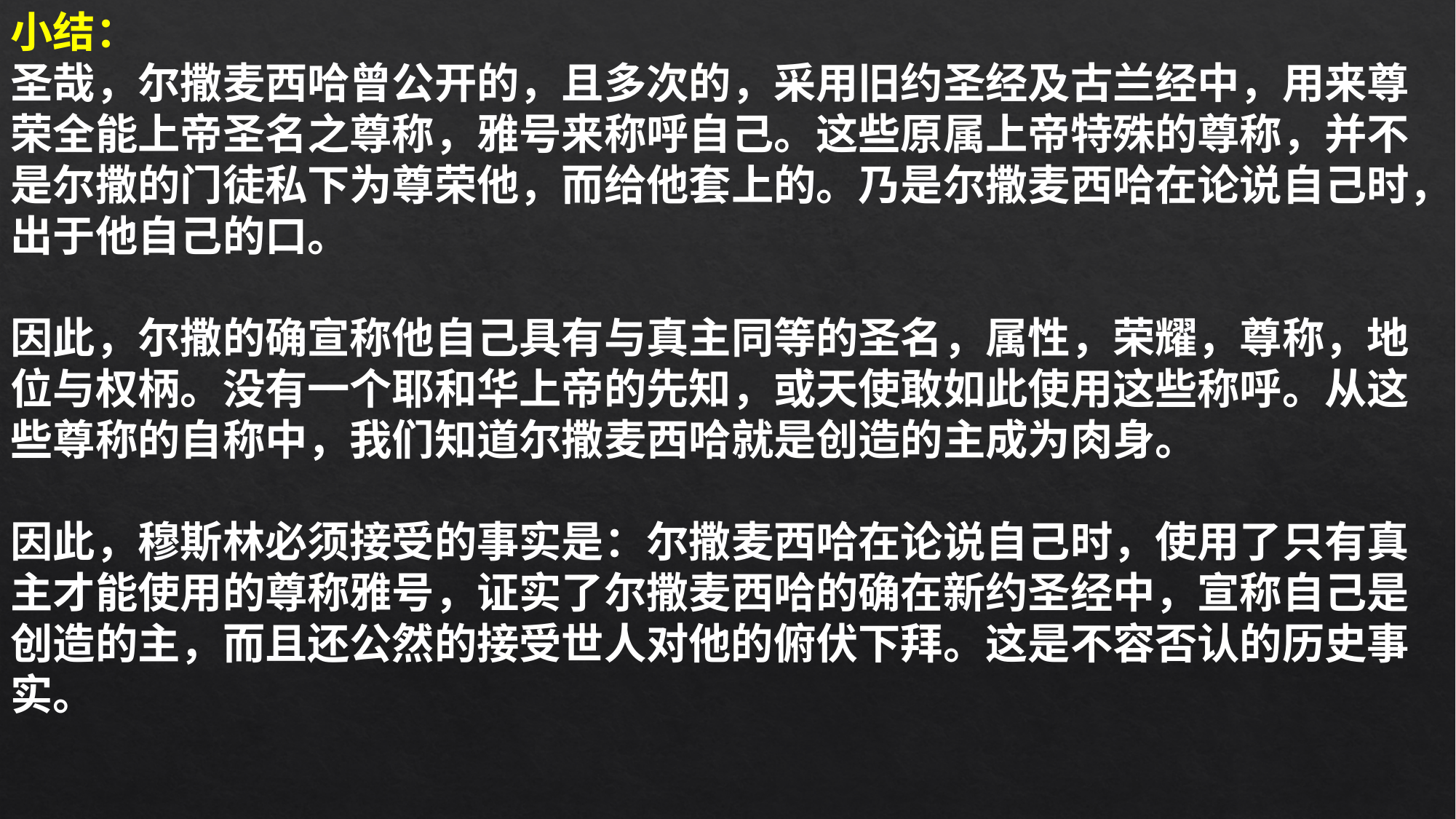

小结：
圣哉，尔撒麦西哈曾公开的，且多次的，采用旧约圣经及古兰经中，用来尊荣全能上帝圣名之尊称，雅号来称呼自己。这些原属上帝特殊的尊称，并不是尔撒的门徒私下为尊荣他，而给他套上的。乃是尔撒麦西哈在论说自己时，出于他自己的口。

因此，尔撒的确宣称他自己具有与真主同等的圣名，属性，荣耀，尊称，地位与权柄。没有一个耶和华上帝的先知，或天使敢如此使用这些称呼。从这些尊称的自称中，我们知道尔撒麦西哈就是创造的主成为肉身。

因此，穆斯林必须接受的事实是：尔撒麦西哈在论说自己时，使用了只有真主才能使用的尊称雅号，证实了尔撒麦西哈的确在新约圣经中，宣称自己是创造的主，而且还公然的接受世人对他的俯伏下拜。这是不容否认的历史事实。